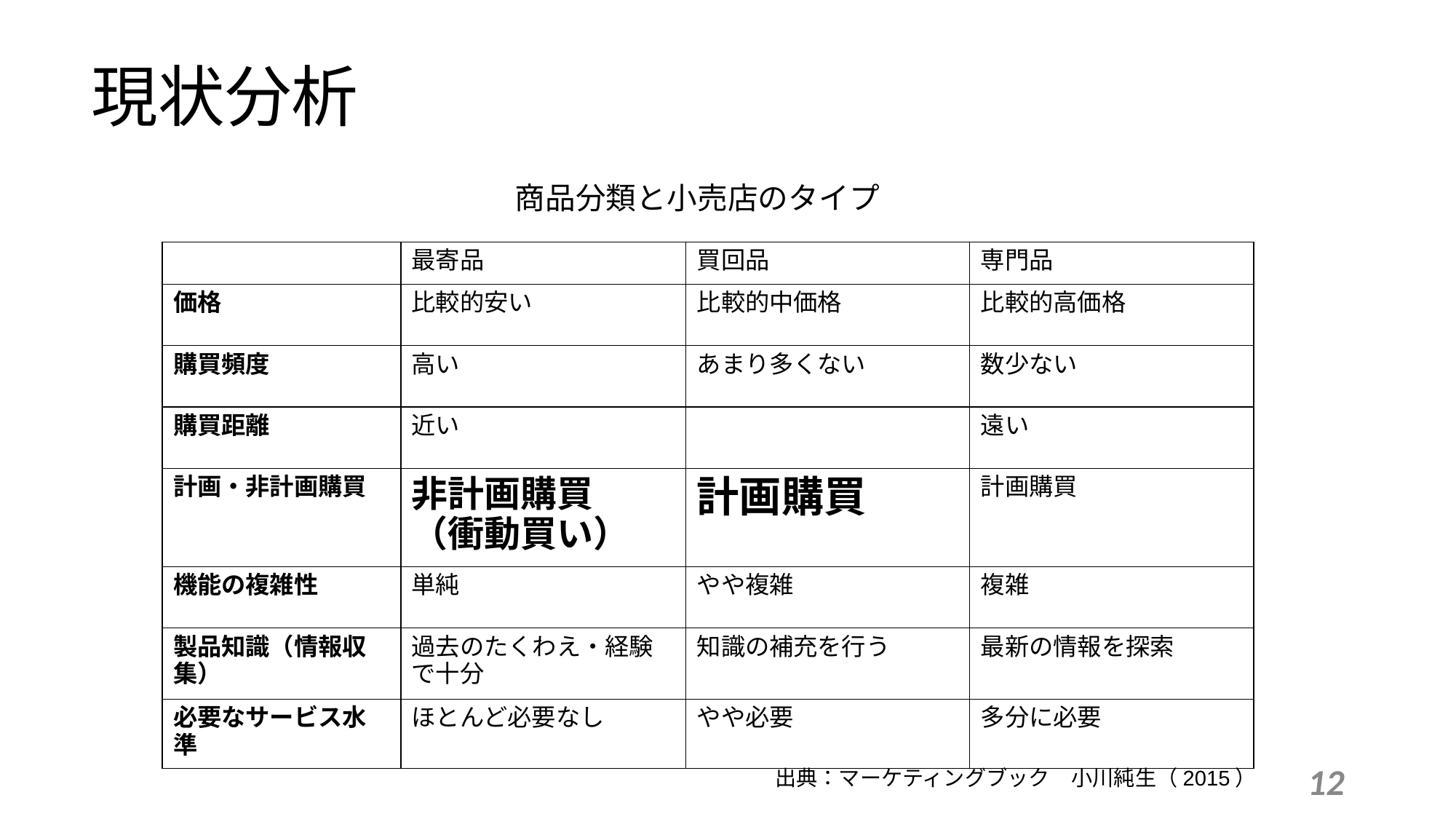

# 現状分析
商品分類と小売店のタイプ
|  | 最寄品 | 買回品 | 専門品 |
| --- | --- | --- | --- |
| 価格 | 比較的安い | 比較的中価格 | 比較的高価格 |
| 購買頻度 | 高い | あまり多くない | 数少ない |
| 購買距離 | 近い |  | 遠い |
| 計画・非計画購買 | 非計画購買 （衝動買い） | 計画購買 | 計画購買 |
| 機能の複雑性 | 単純 | やや複雑 | 複雑 |
| 製品知識（情報収集） | 過去のたくわえ・経験で十分 | 知識の補充を行う | 最新の情報を探索 |
| 必要なサービス水準 | ほとんど必要なし | やや必要 | 多分に必要 |
出典：マーケティングブック　小川純生（2015）
12